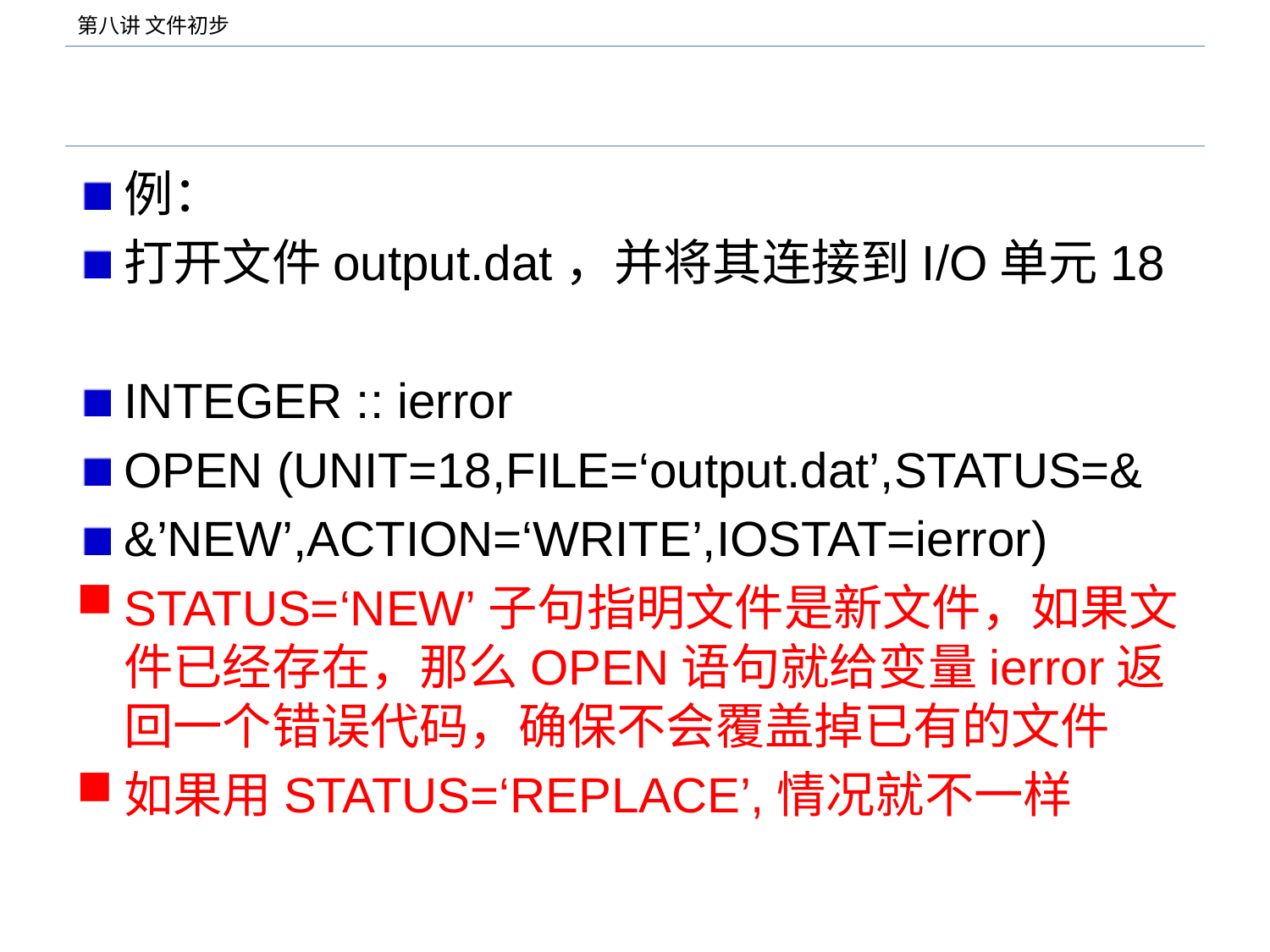

#
例：
打开文件output.dat，并将其连接到I/O单元18

INTEGER :: ierror
OPEN (UNIT=18,FILE=‘output.dat’,STATUS=&
&’NEW’,ACTION=‘WRITE’,IOSTAT=ierror)
STATUS=‘NEW’子句指明文件是新文件，如果文件已经存在，那么OPEN语句就给变量ierror返回一个错误代码，确保不会覆盖掉已有的文件
如果用STATUS=‘REPLACE’,情况就不一样